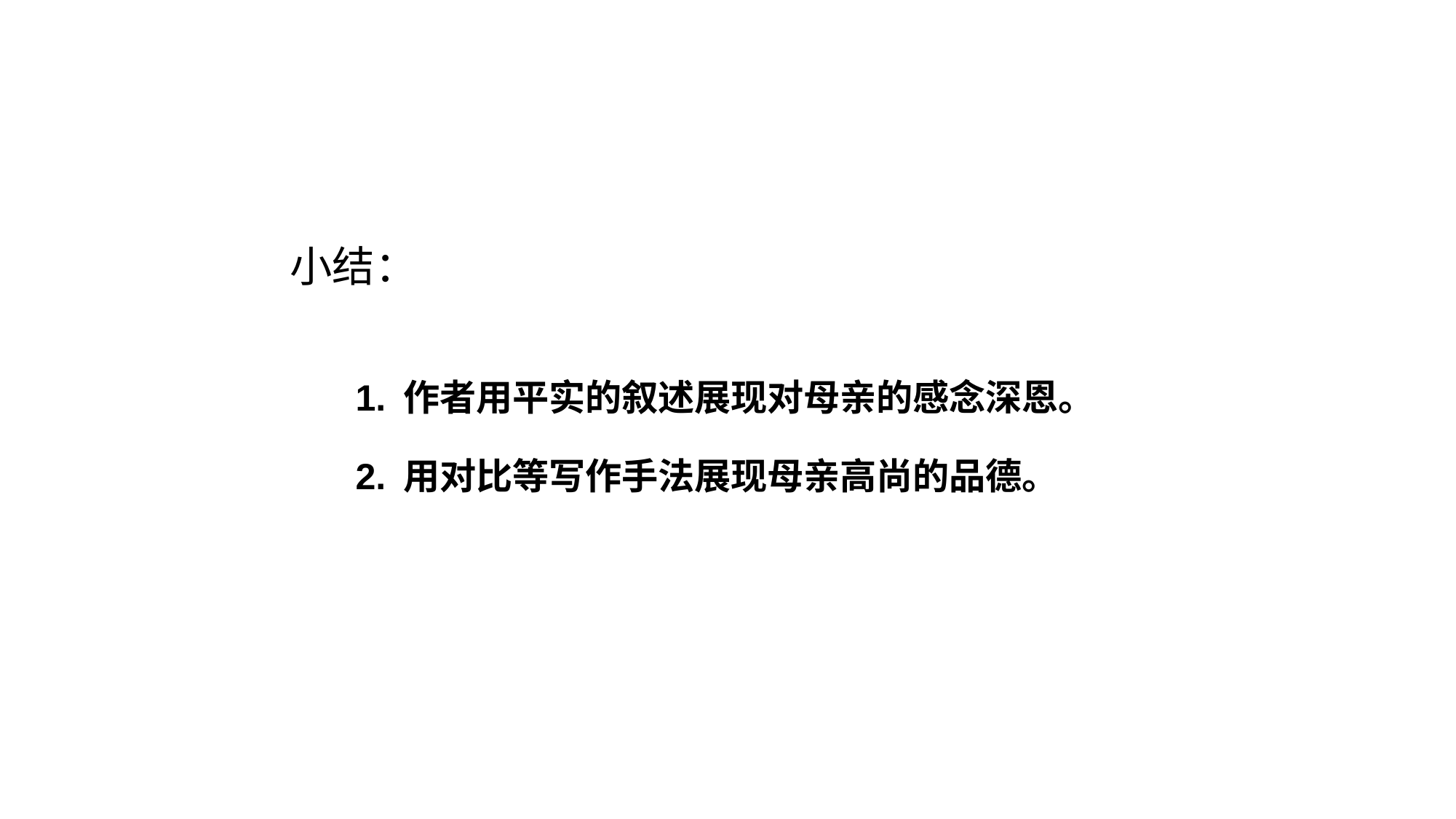

# 小结：
1. 作者用平实的叙述展现对母亲的感念深恩。
2. 用对比等写作手法展现母亲高尚的品德。